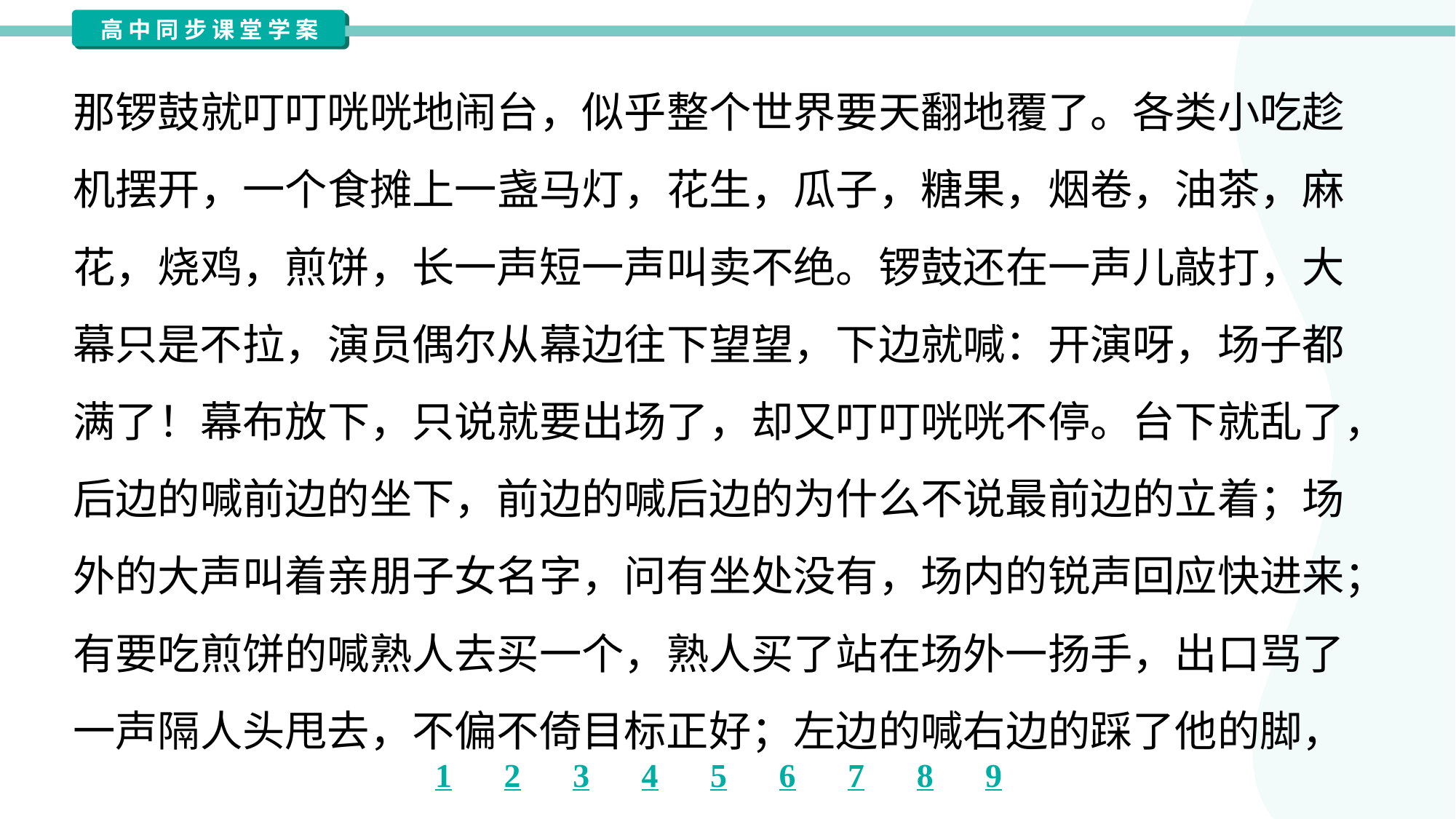

那锣鼓就叮叮咣咣地闹台，似乎整个世界要天翻地覆了。各类小吃趁
机摆开，一个食摊上一盏马灯，花生，瓜子，糖果，烟卷，油茶，麻
花，烧鸡，煎饼，长一声短一声叫卖不绝。锣鼓还在一声儿敲打，大
幕只是不拉，演员偶尔从幕边往下望望，下边就喊：开演呀，场子都
满了！幕布放下，只说就要出场了，却又叮叮咣咣不停。台下就乱了，
后边的喊前边的坐下，前边的喊后边的为什么不说最前边的立着；场
外的大声叫着亲朋子女名字，问有坐处没有，场内的锐声回应快进来；
有要吃煎饼的喊熟人去买一个，熟人买了站在场外一扬手，出口骂了
一声隔人头甩去，不偏不倚目标正好；左边的喊右边的踩了他的脚，